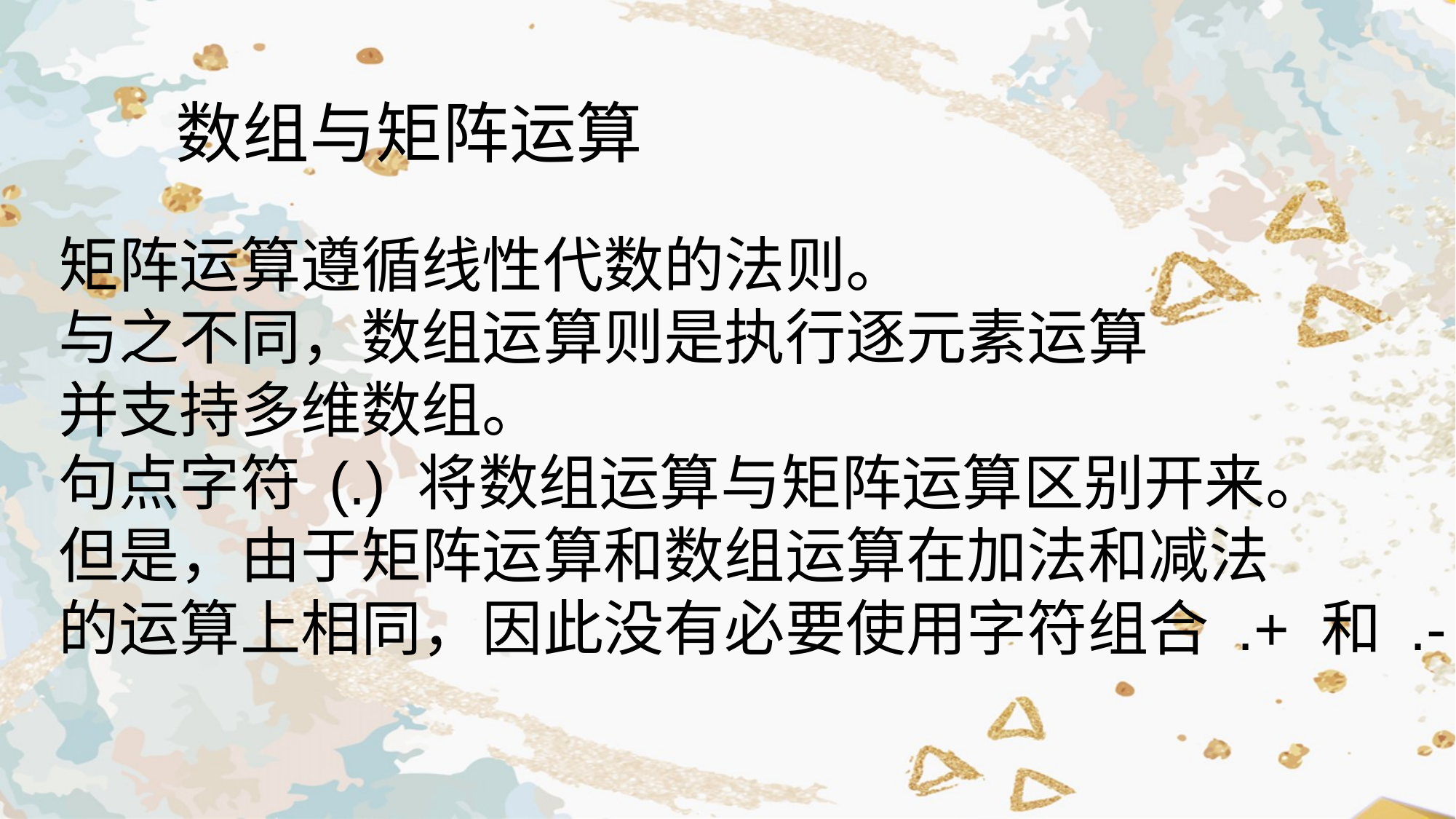

数组与矩阵运算
矩阵运算遵循线性代数的法则。
与之不同，数组运算则是执行逐元素运算
并支持多维数组。
句点字符 (.) 将数组运算与矩阵运算区别开来。
但是，由于矩阵运算和数组运算在加法和减法
的运算上相同，因此没有必要使用字符组合 .+ 和 .-。